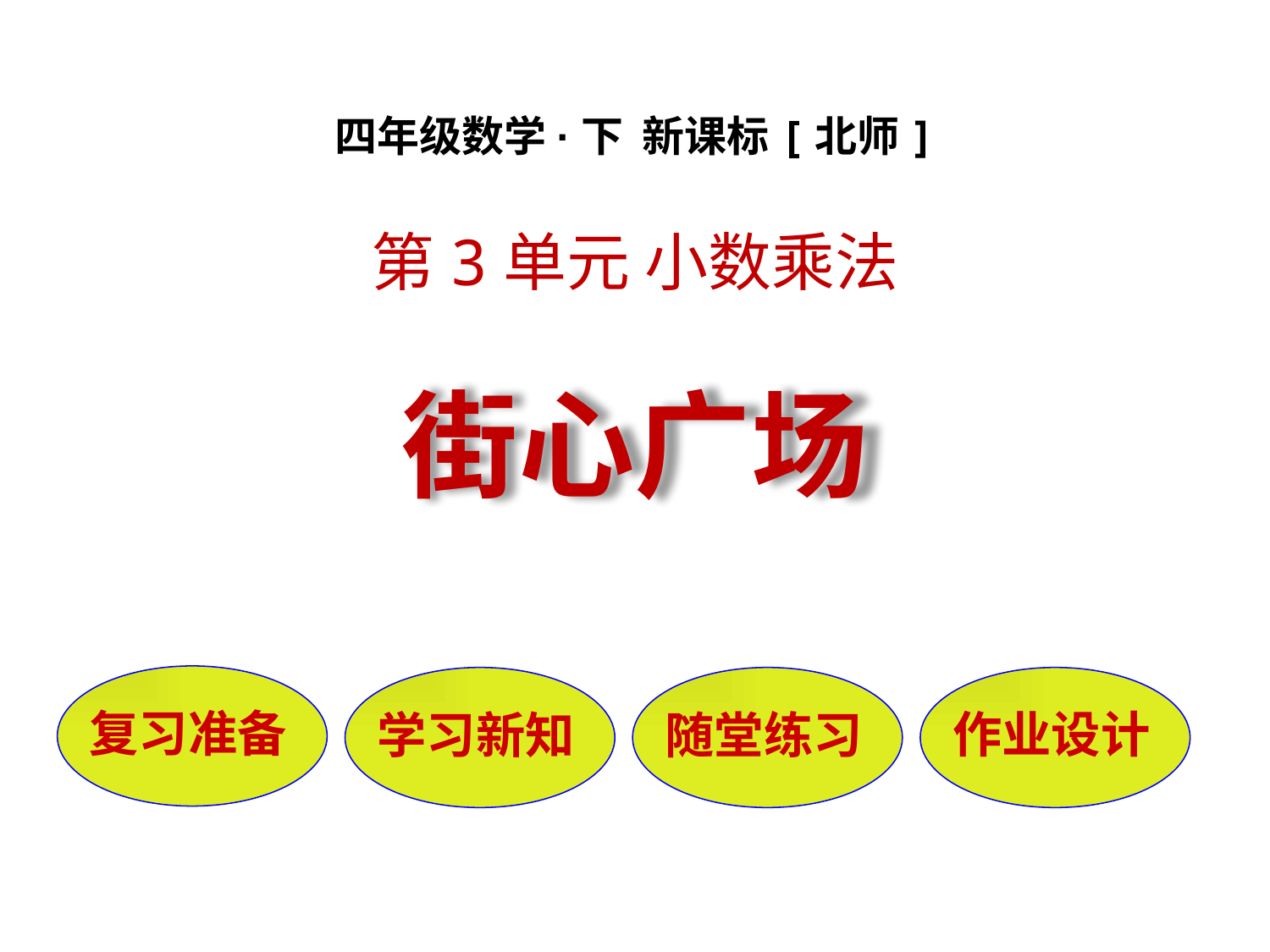

四年级数学·下  新课标[北师]
第3单元 小数乘法
街心广场

复习准备

学习新知

随堂练习

作业设计